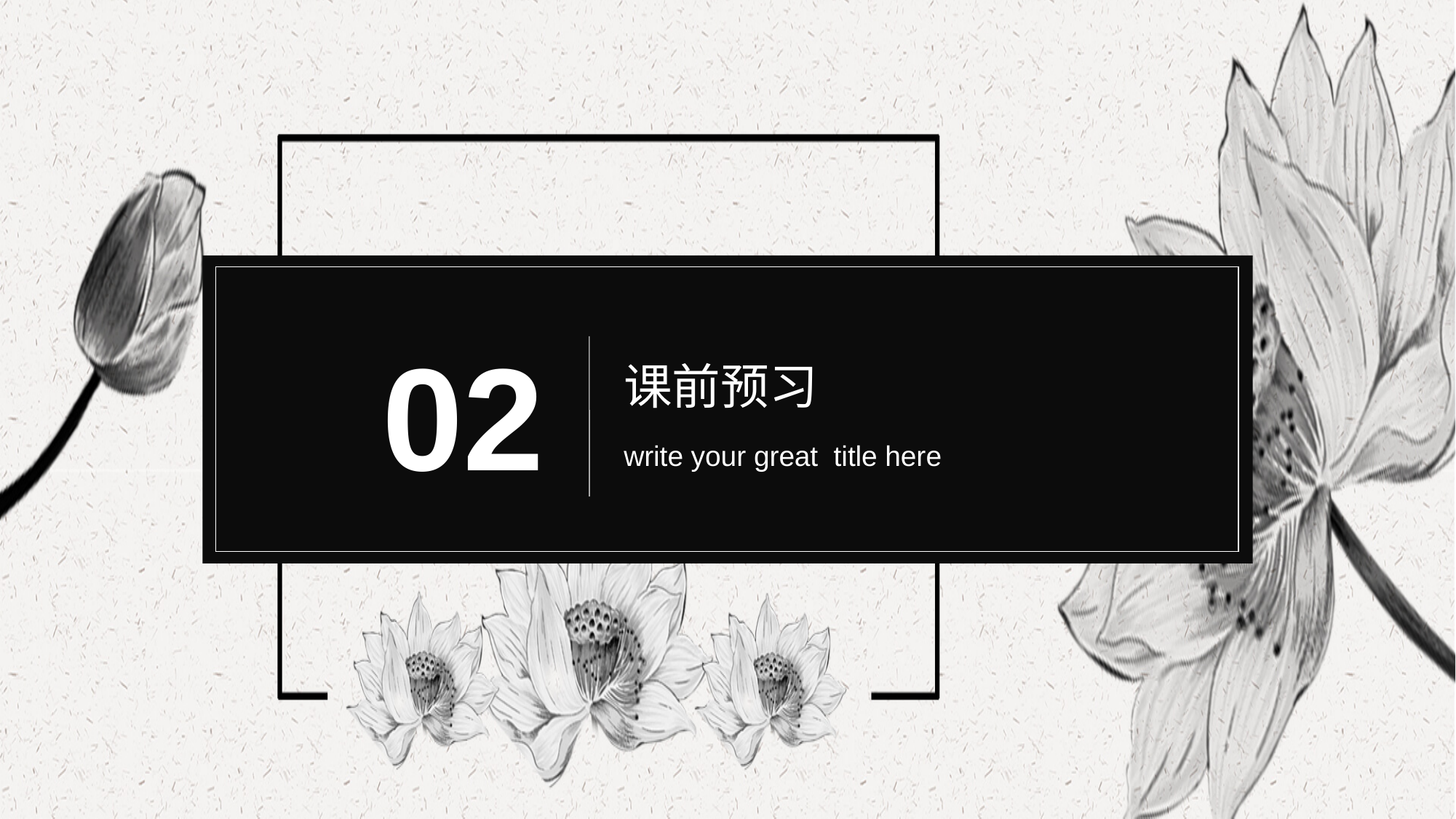

02

课前预习
write your great  title here